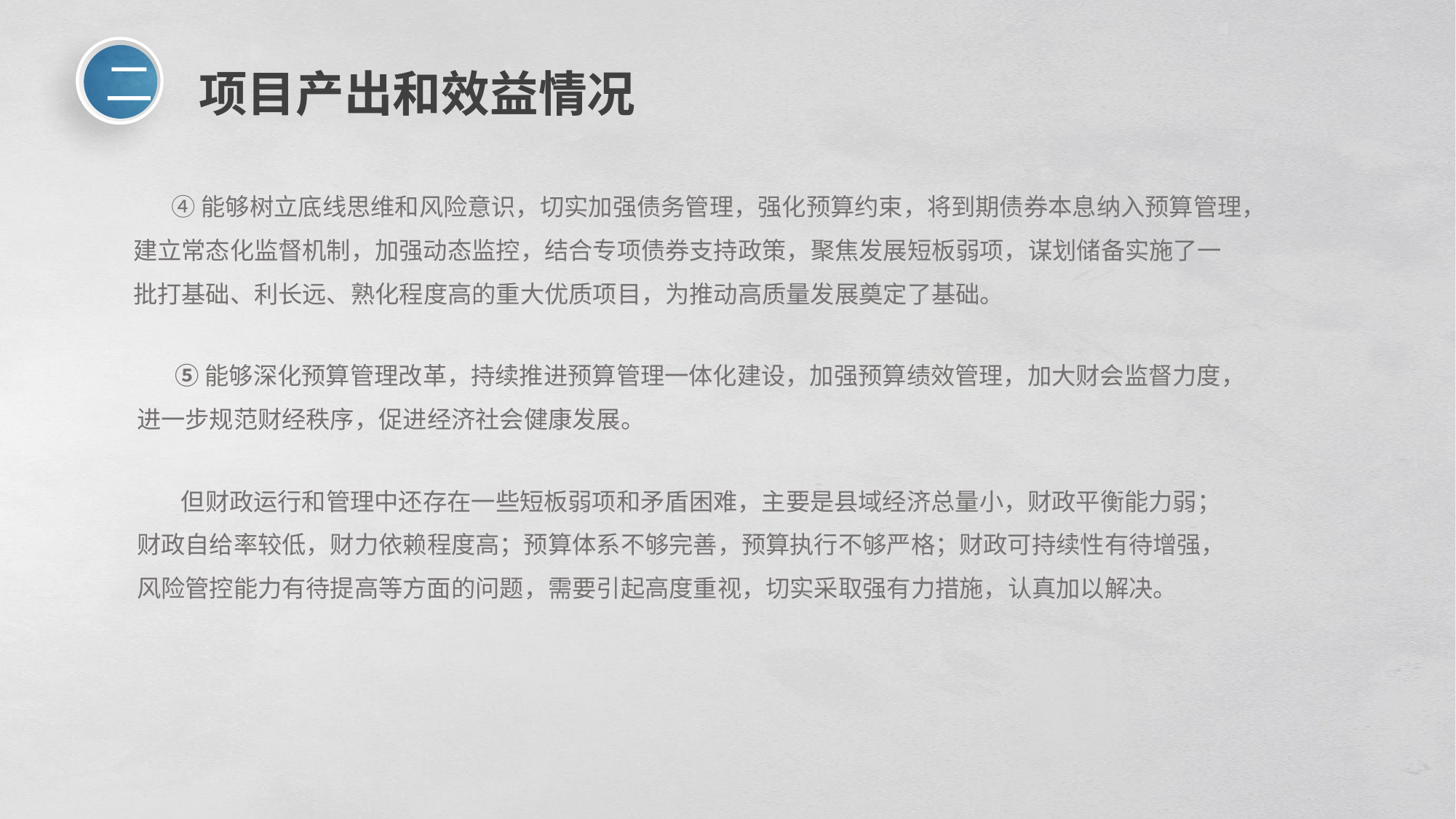

二

项目产出和效益情况
       ④能够树立底线思维和风险意识，切实加强债务管理，强化预算约束，将到期债券本息纳入预算管理，建立常态化监督机制，加强动态监控，结合专项债券支持政策，聚焦发展短板弱项，谋划储备实施了一批打基础、利长远、熟化程度高的重大优质项目，为推动高质量发展奠定了基础。
       ⑤能够深化预算管理改革，持续推进预算管理一体化建设，加强预算绩效管理，加大财会监督力度，进一步规范财经秩序，促进经济社会健康发展。

       但财政运行和管理中还存在一些短板弱项和矛盾困难，主要是县域经济总量小，财政平衡能力弱；财政自给率较低，财力依赖程度高；预算体系不够完善，预算执行不够严格；财政可持续性有待增强，风险管控能力有待提高等方面的问题，需要引起高度重视，切实采取强有力措施，认真加以解决。